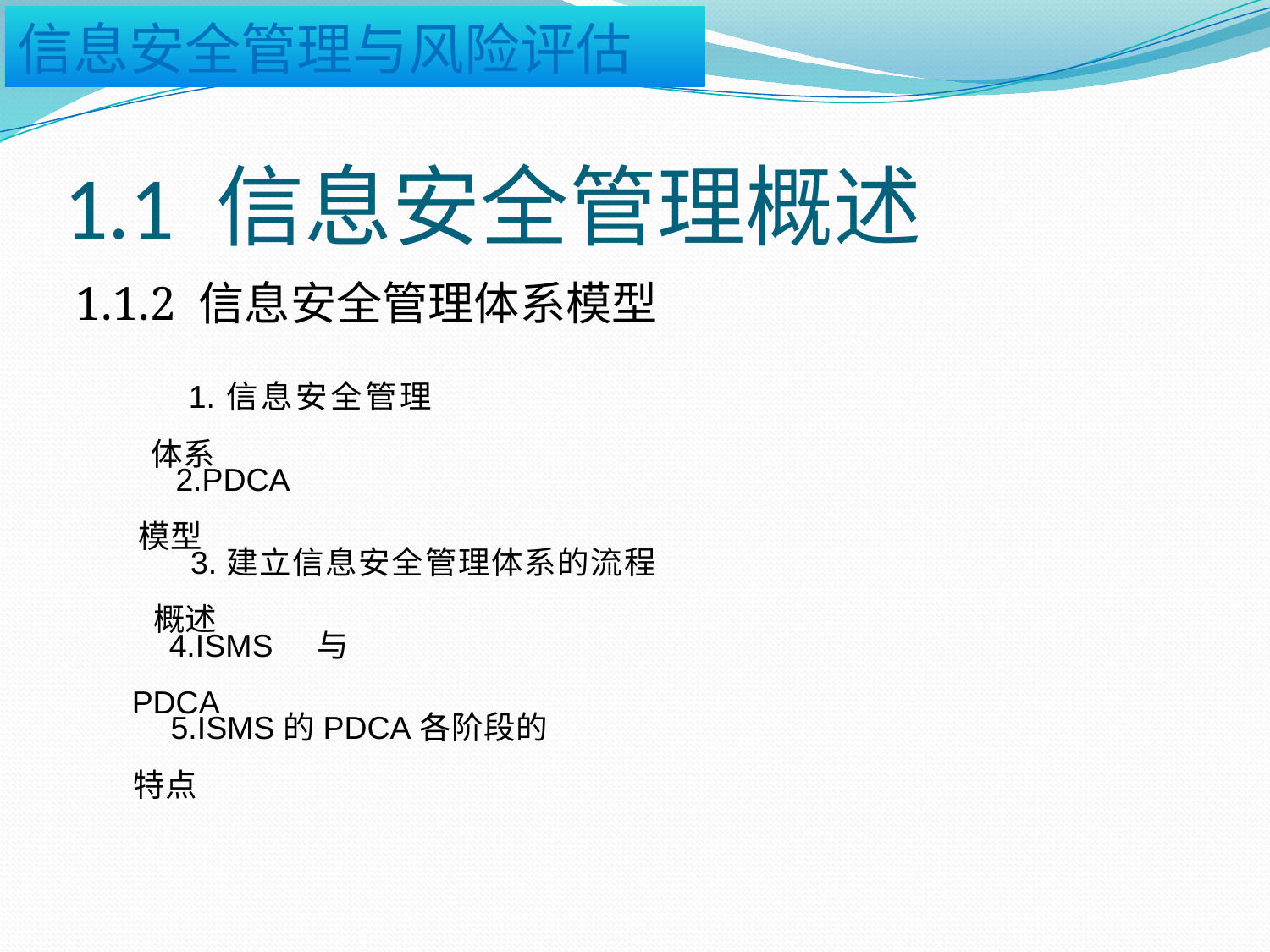

# 1.1 信息安全管理概述
1.1.2 信息安全管理体系模型
1.信息安全管理体系
2.PDCA模型
3.建立信息安全管理体系的流程概述
4.ISMS与PDCA
5.ISMS的PDCA各阶段的特点